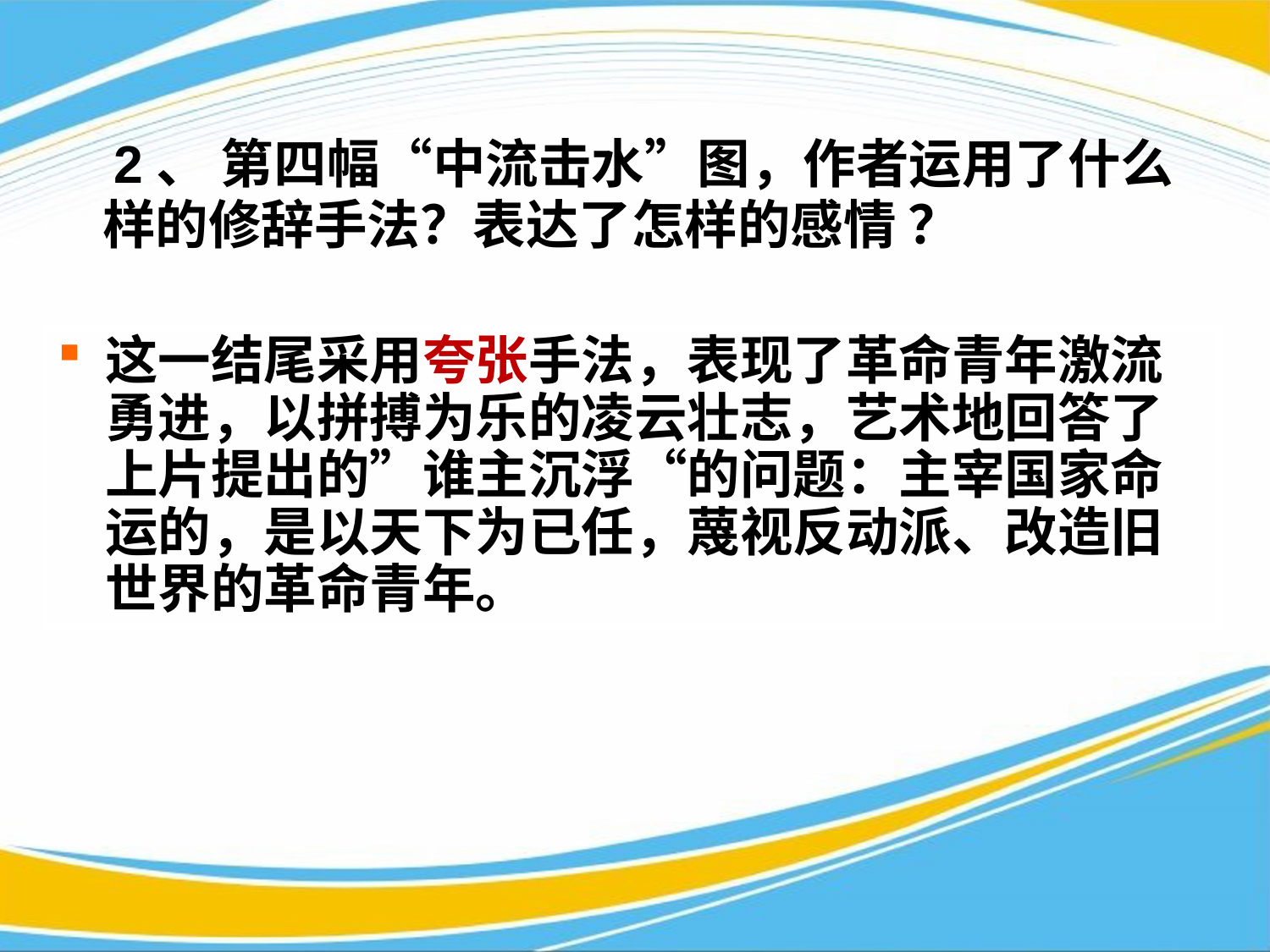

2、 第四幅“中流击水”图，作者运用了什么样的修辞手法？表达了怎样的感情 ？
这一结尾采用夸张手法，表现了革命青年激流勇进，以拼搏为乐的凌云壮志，艺术地回答了上片提出的”谁主沉浮“的问题：主宰国家命运的，是以天下为已任，蔑视反动派、改造旧世界的革命青年。